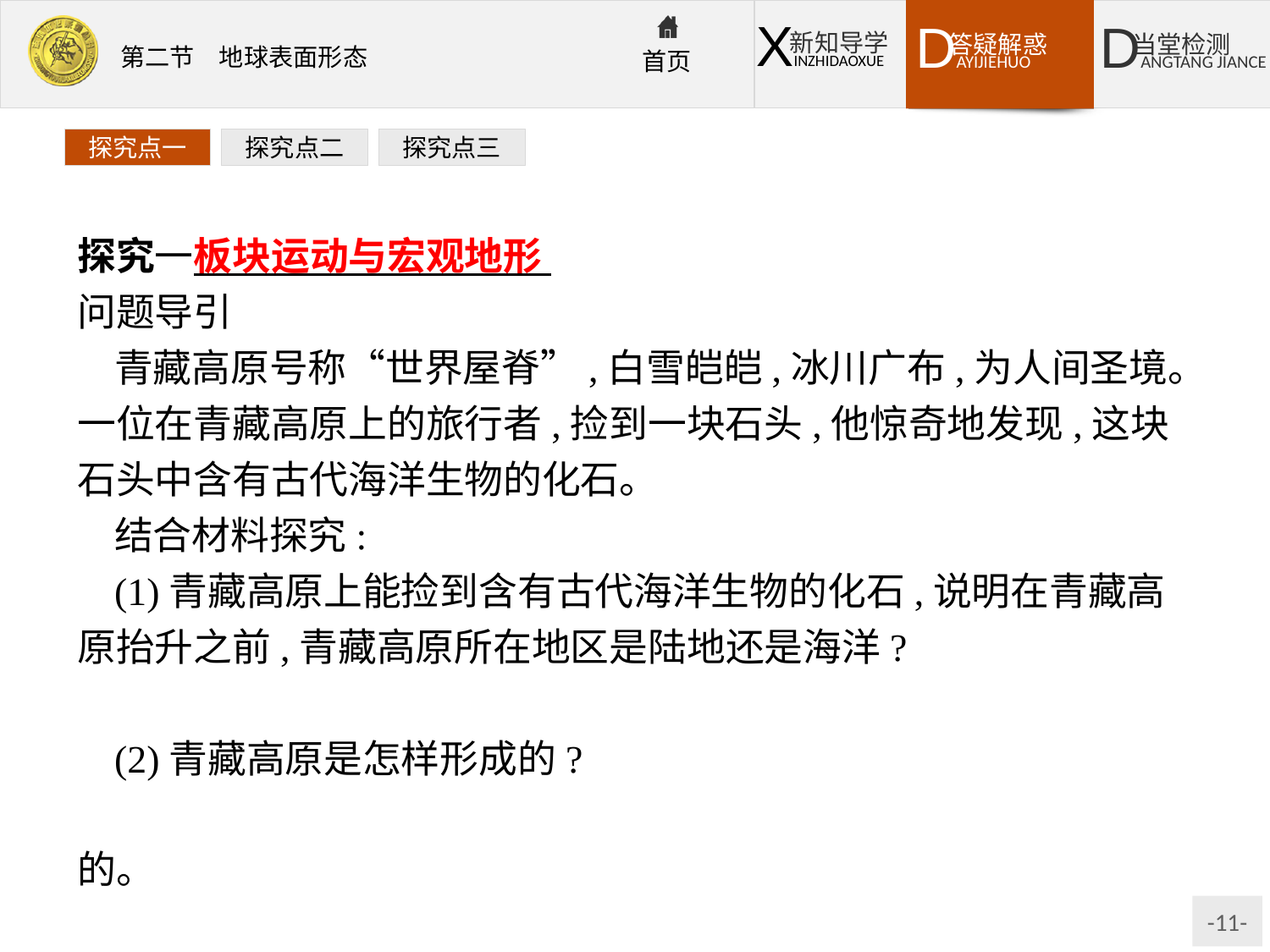

探究点一
探究点二
探究点三
探究一板块运动与宏观地形
问题导引
青藏高原号称“世界屋脊”,白雪皑皑,冰川广布,为人间圣境。一位在青藏高原上的旅行者,捡到一块石头,他惊奇地发现,这块石头中含有古代海洋生物的化石。
结合材料探究:
(1)青藏高原上能捡到含有古代海洋生物的化石,说明在青藏高原抬升之前,青藏高原所在地区是陆地还是海洋?
提示:在青藏高原隆起之前,青藏高原所在地区为海洋。
(2)青藏高原是怎样形成的?
提示:青藏高原是由欧亚板块与印度洋板块相互碰撞挤压形成的。